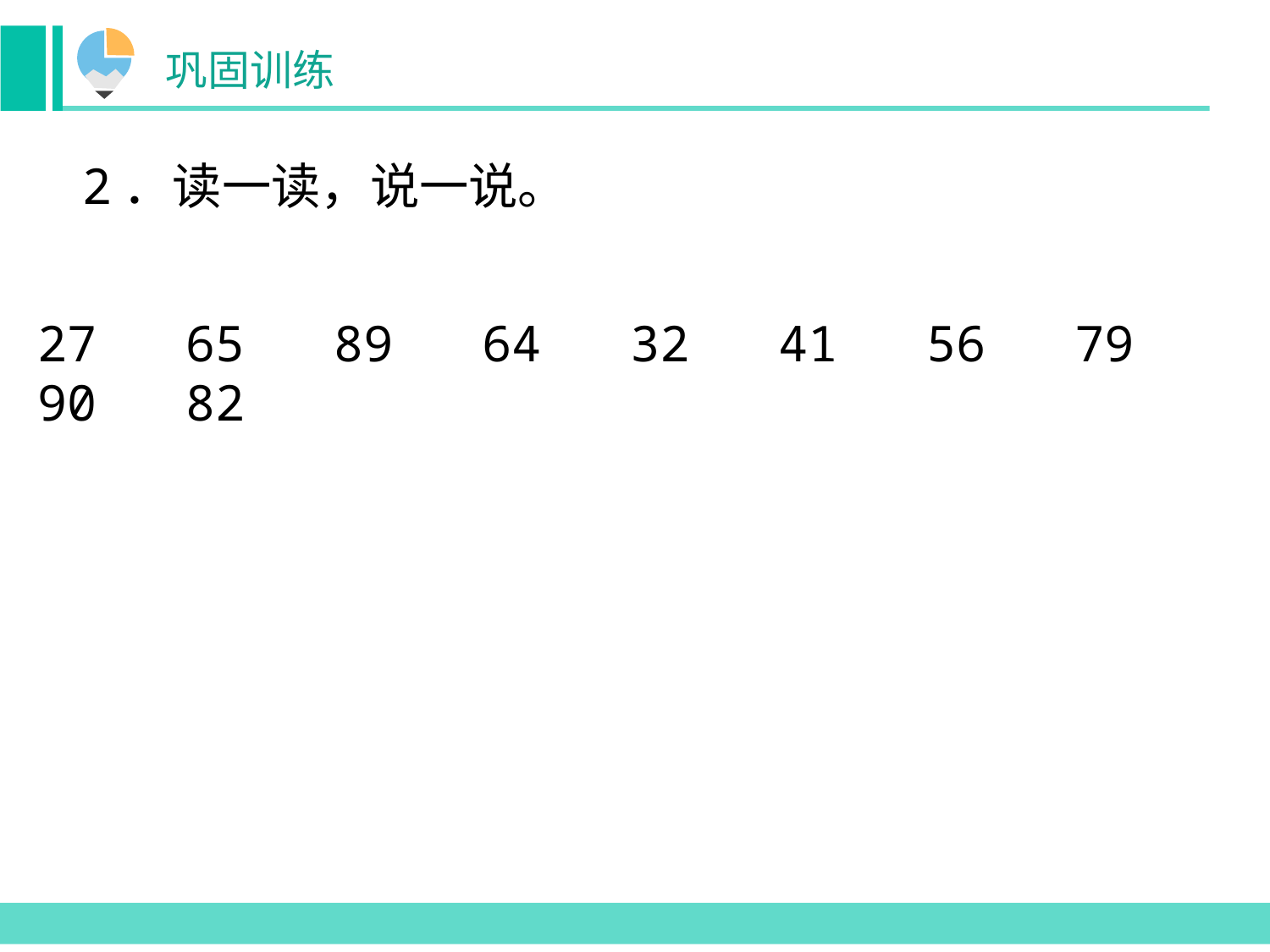

巩固训练
2．读一读，说一说。
27   65   89   64   32   41   56   79   90   82